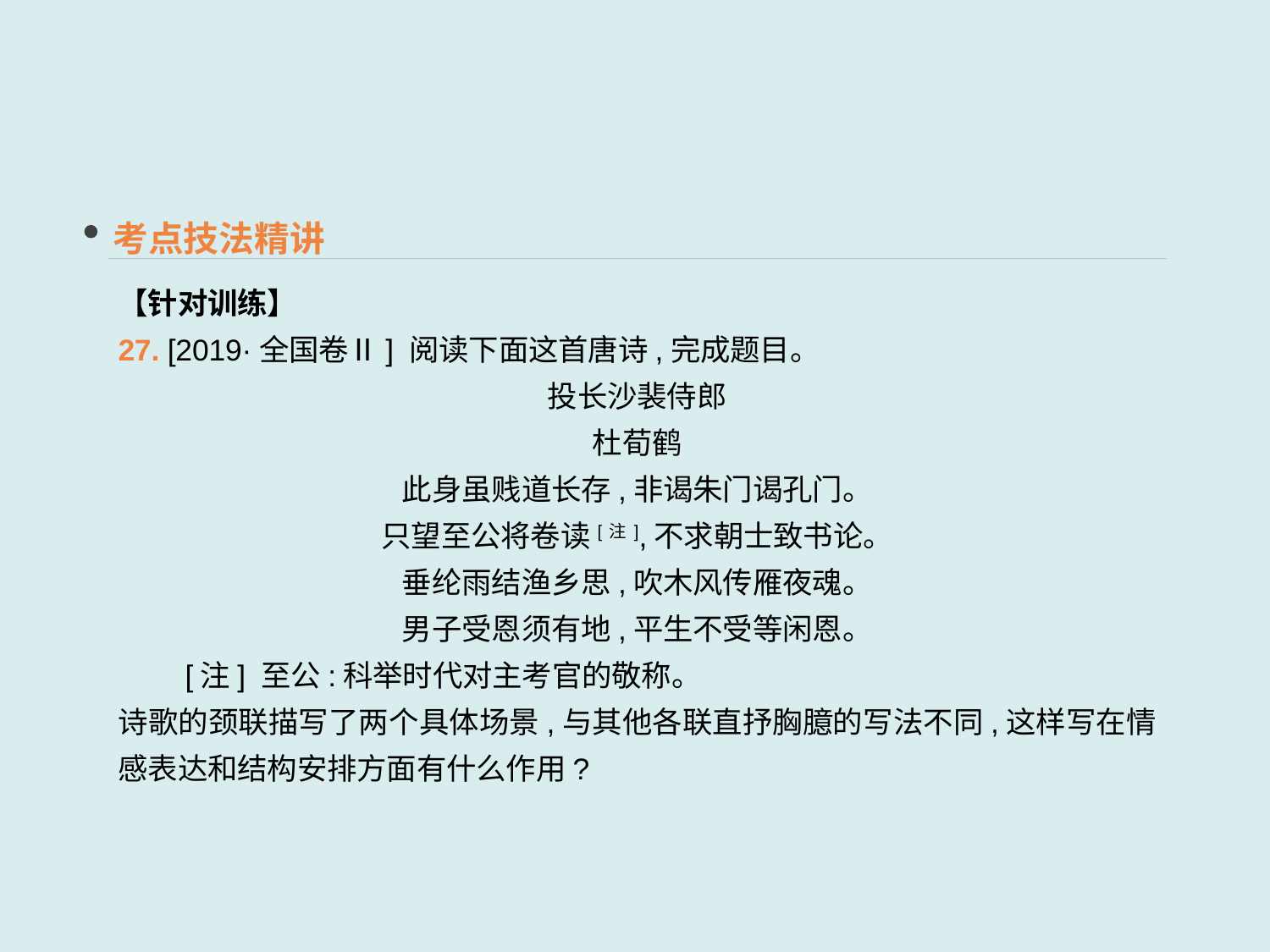

考点技法精讲

【针对训练】
27. [2019·全国卷Ⅱ] 阅读下面这首唐诗,完成题目。
投长沙裴侍郎
杜荀鹤
此身虽贱道长存,非谒朱门谒孔门。
只望至公将卷读[注],不求朝士致书论。
垂纶雨结渔乡思,吹木风传雁夜魂。
男子受恩须有地,平生不受等闲恩。
　　[注] 至公:科举时代对主考官的敬称。
诗歌的颈联描写了两个具体场景,与其他各联直抒胸臆的写法不同,这样写在情感表达和结构安排方面有什么作用?